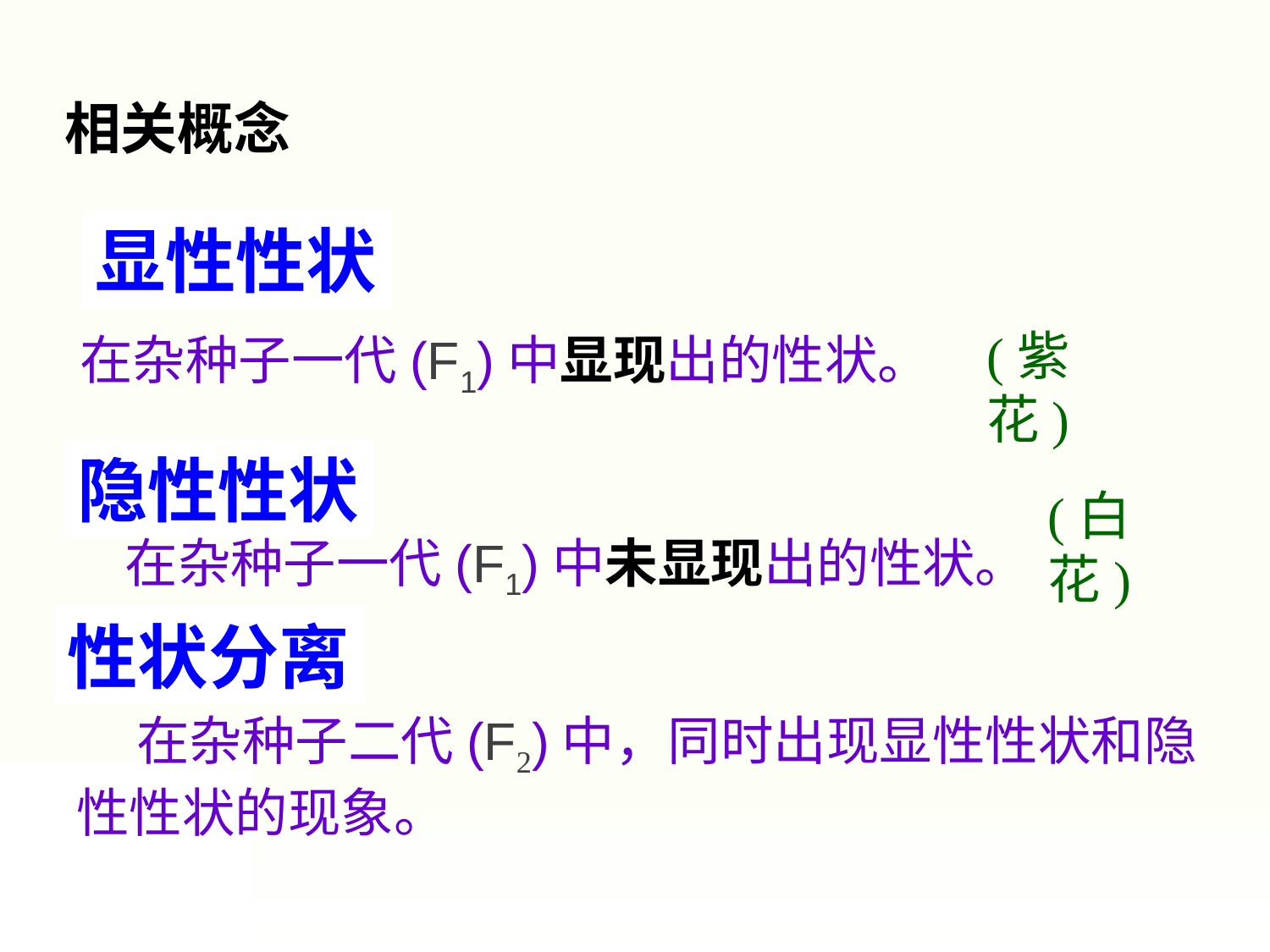

相关概念
显性性状
(紫花)
在杂种子一代(F1)中显现出的性状。
隐性性状
(白花)
在杂种子一代(F1)中未显现出的性状。
性状分离
    在杂种子二代(F2)中，同时出现显性性状和隐性性状的现象。